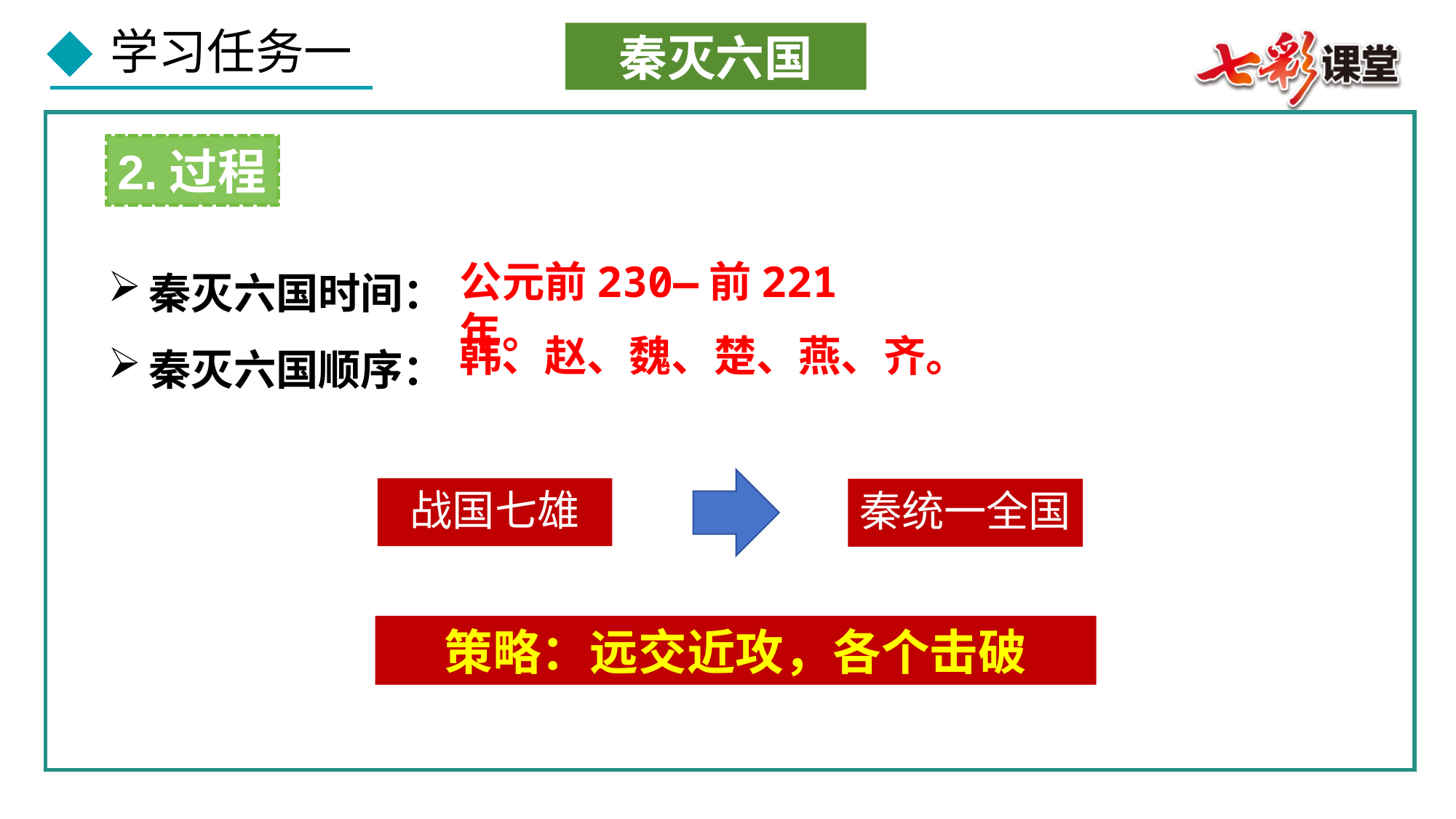

秦灭六国
2.过程
秦灭六国时间：
秦灭六国顺序：
公元前230—前221年。
韩、赵、魏、楚、燕、齐。

战国七雄
秦统一全国
策略：远交近攻，各个击破